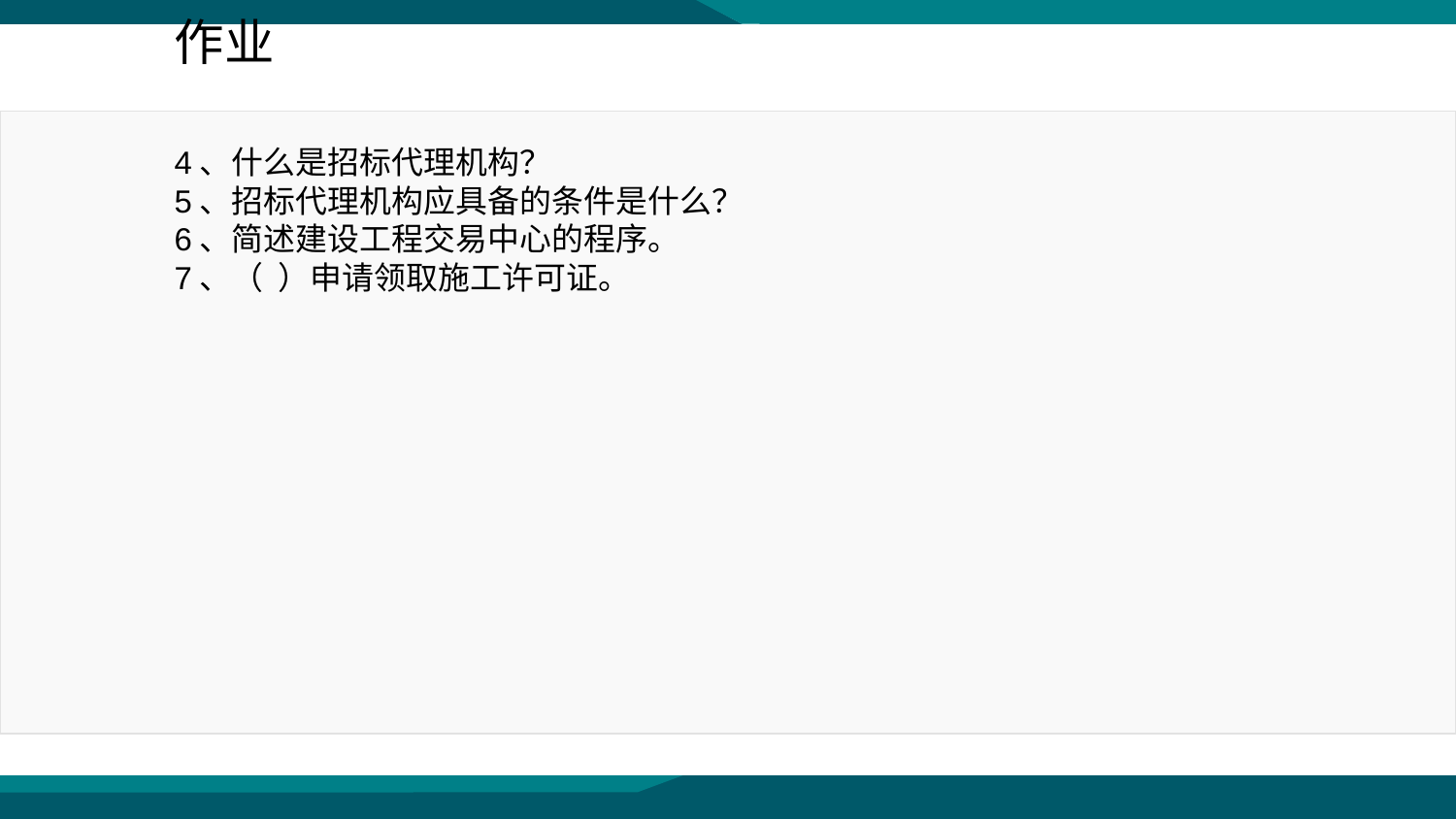

作业
4、什么是招标代理机构？
5、招标代理机构应具备的条件是什么？
6、简述建设工程交易中心的程序。
7、（  ）申请领取施工许可证。